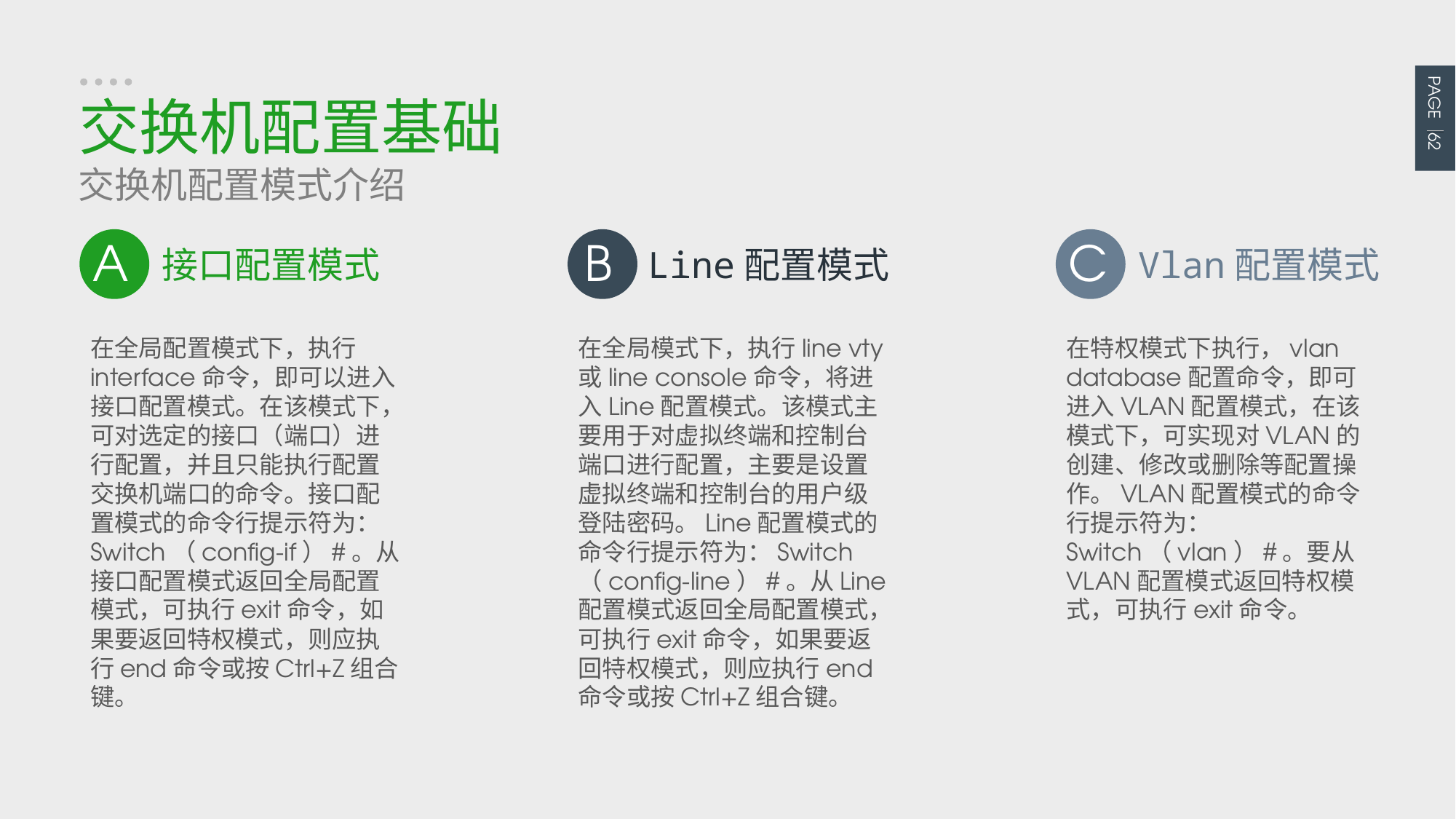

PAGE   62
交换机配置基础
交换机配置模式介绍
B

Line配置模式
在全局模式下，执行line vty或line console命令，将进入Line配置模式。该模式主要用于对虚拟终端和控制台端口进行配置，主要是设置虚拟终端和控制台的用户级登陆密码。Line配置模式的命令行提示符为：Switch（config-line）#。从Line配置模式返回全局配置模式，可执行exit命令，如果要返回特权模式，则应执行end命令或按Ctrl+Z组合键。
A

接口配置模式
在全局配置模式下，执行interface命令，即可以进入接口配置模式。在该模式下，可对选定的接口（端口）进行配置，并且只能执行配置交换机端口的命令。接口配置模式的命令行提示符为：Switch（config-if）#。从接口配置模式返回全局配置模式，可执行exit命令，如果要返回特权模式，则应执行end命令或按Ctrl+Z组合键。
C

Vlan配置模式
在特权模式下执行，vlan database配置命令，即可进入VLAN配置模式，在该模式下，可实现对VLAN的创建、修改或删除等配置操作。VLAN配置模式的命令行提示符为：Switch（vlan）#。要从VLAN配置模式返回特权模式，可执行exit命令。